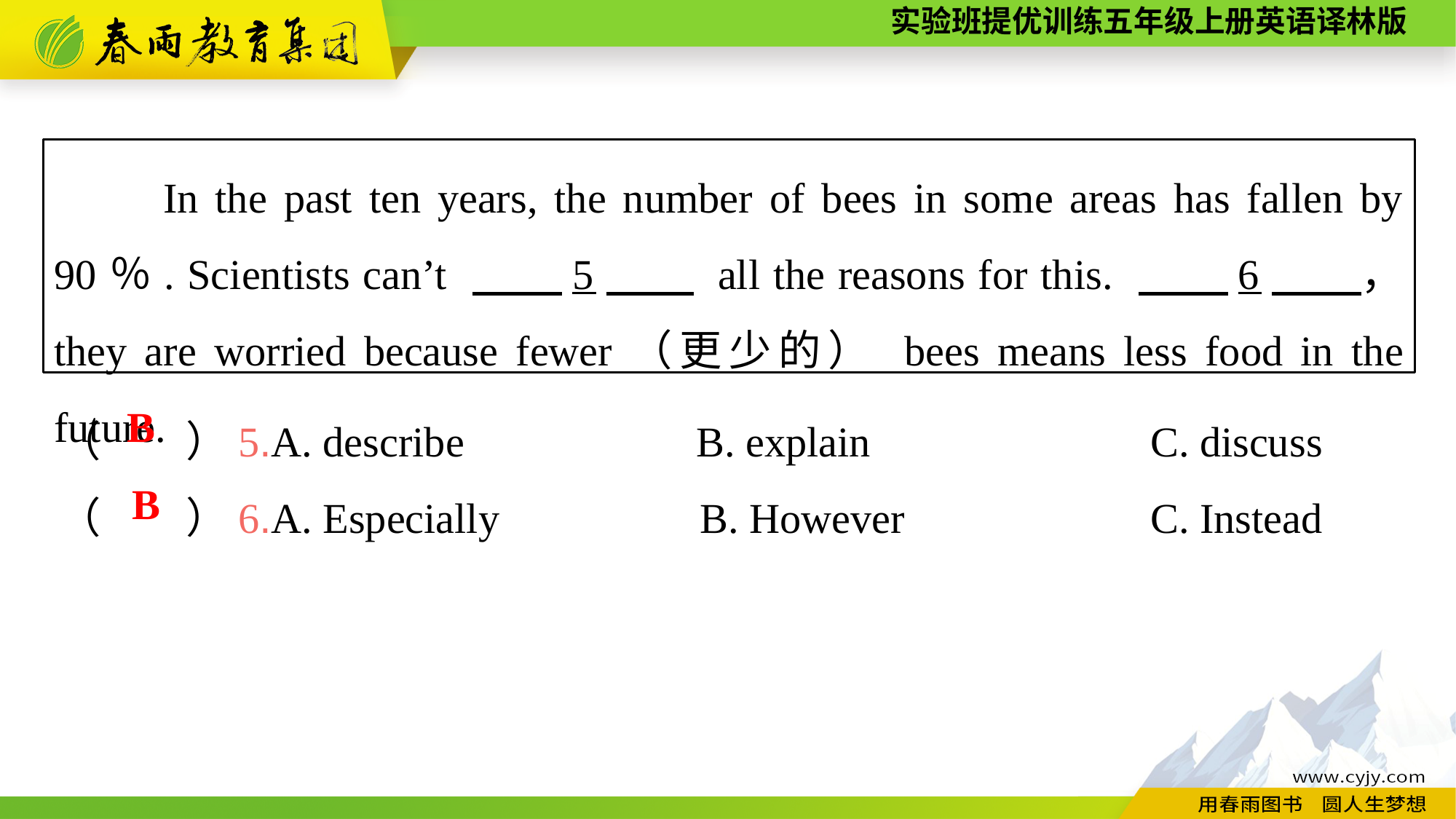

In the past ten years, the number of bees in some areas has fallen by 90％. Scientists can’t 　　5　　 all the reasons for this. 　　6　　， they are worried because fewer（更少的） bees means less food in the future.
（　　）5.A. describe                      B. explain			C. discuss
（　　）6.A. Especially                   B. However			C. Instead
B
B